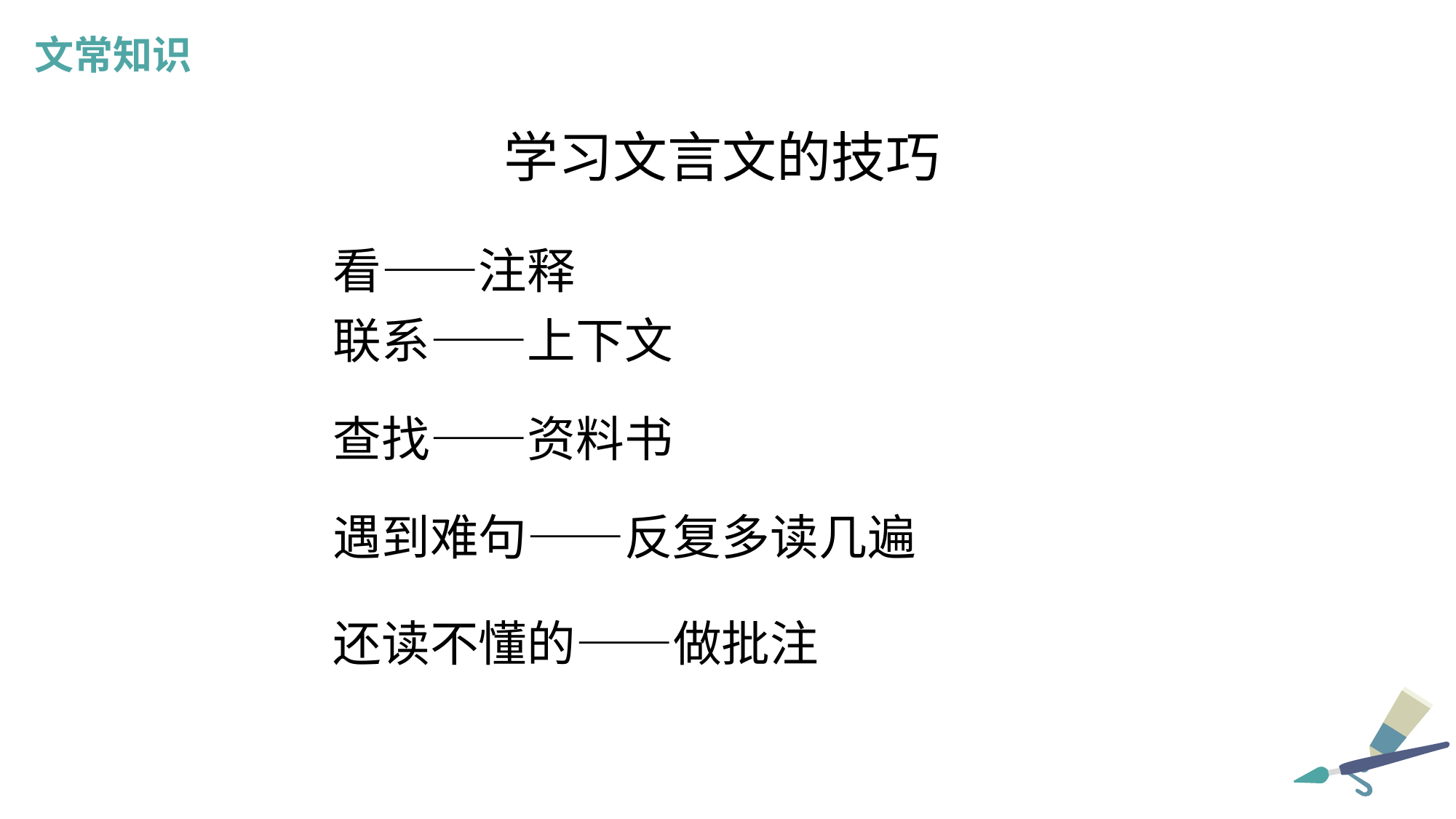

文常知识
学习文言文的技巧
看——注释
联系——上下文
查找——资料书
遇到难句——反复多读几遍
还读不懂的——做批注